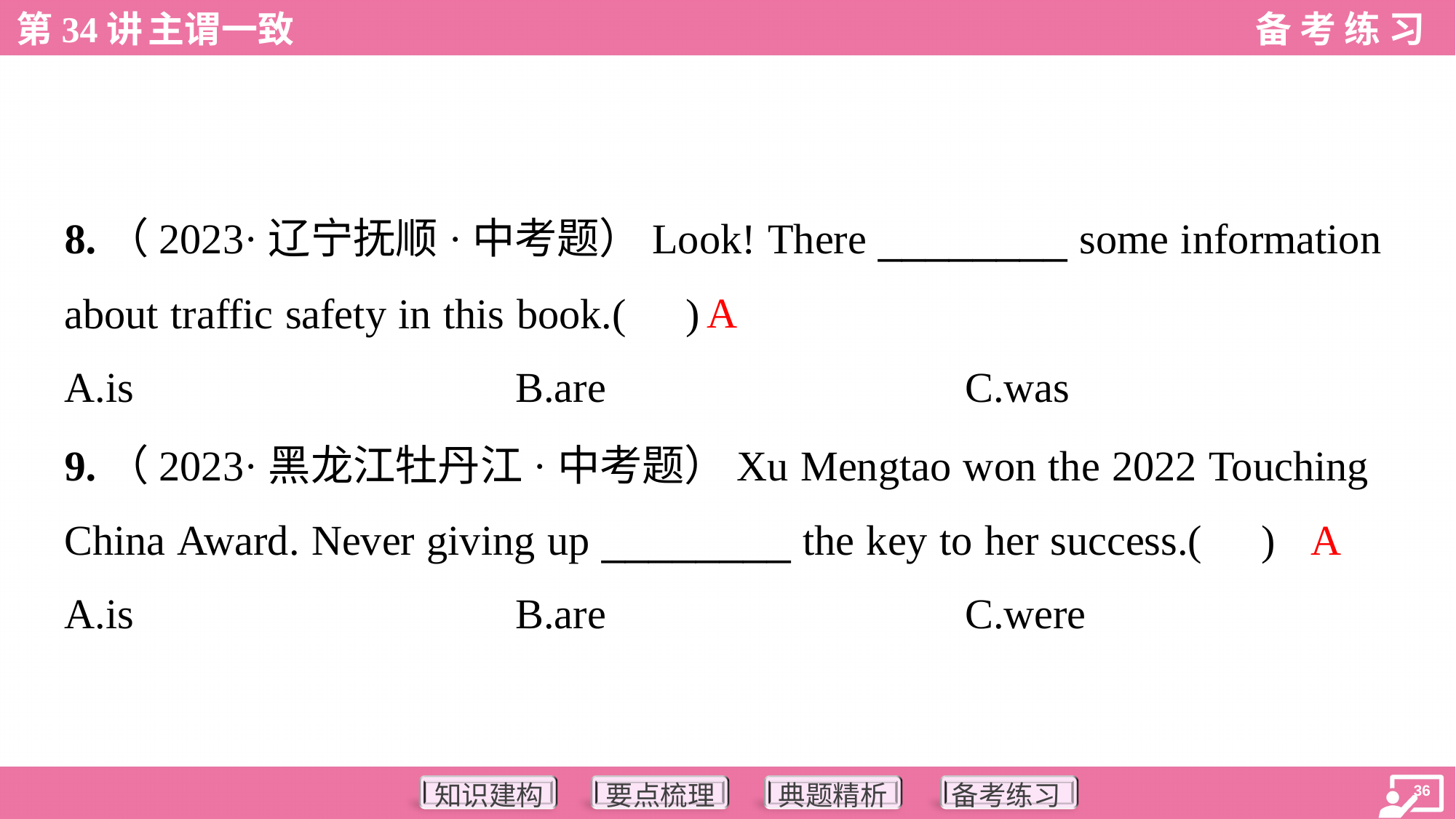

8.（2023·辽宁抚顺·中考题）Look! There ________ some information
about traffic safety in this book.(     )
A
A.is	B.are	C.was
9.（2023·黑龙江牡丹江·中考题）Xu Mengtao won the 2022 Touching
China Award. Never giving up ________ the key to her success.(     )
A
A.is	B.are	C.were